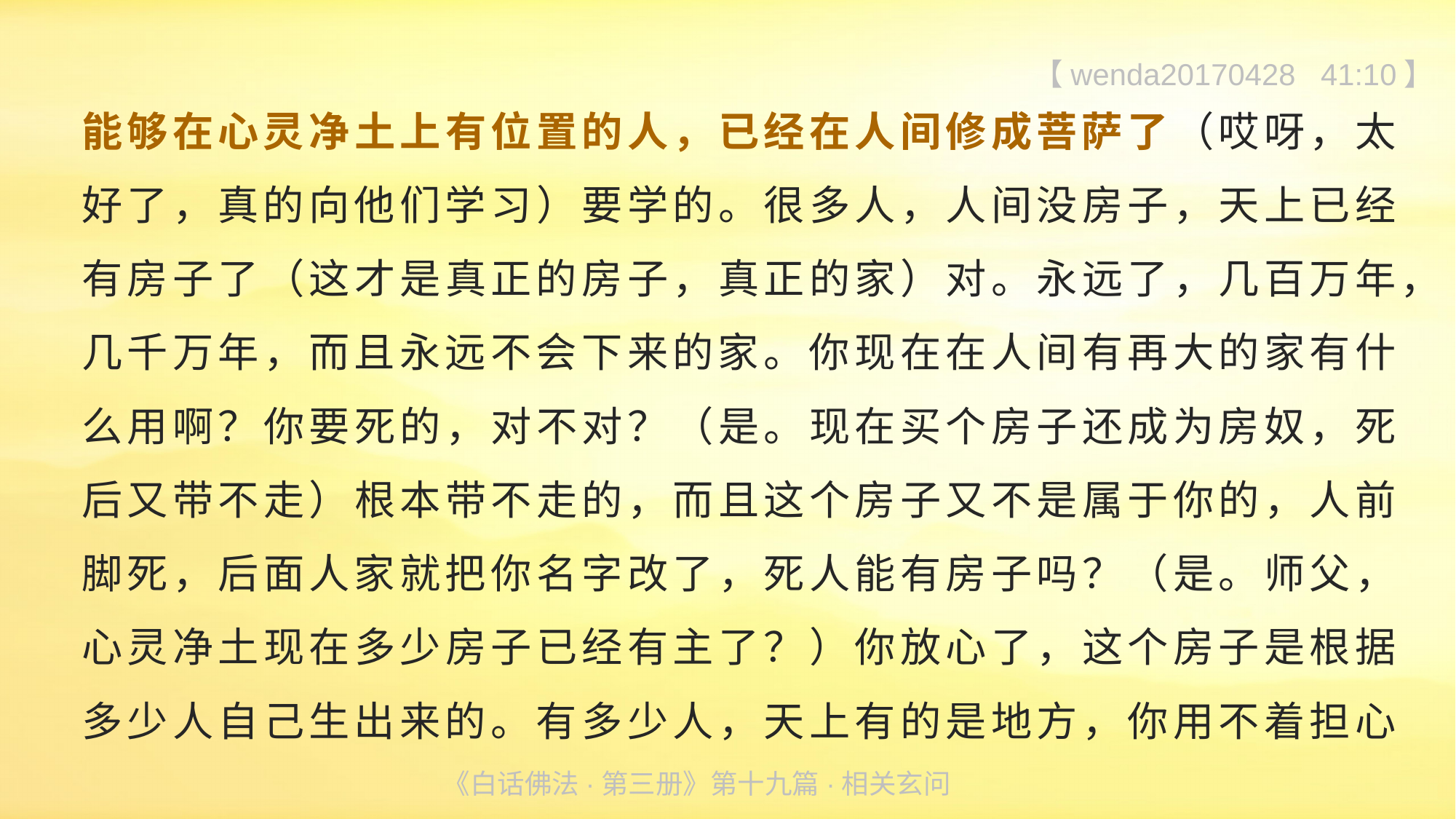

【wenda20170428   41:10】
能够在心灵净土上有位置的人，已经在人间修成菩萨了（哎呀，太好了，真的向他们学习）要学的。很多人，人间没房子，天上已经有房子了（这才是真正的房子，真正的家）对。永远了，几百万年，几千万年，而且永远不会下来的家。你现在在人间有再大的家有什么用啊？你要死的，对不对？（是。现在买个房子还成为房奴，死后又带不走）根本带不走的，而且这个房子又不是属于你的，人前脚死，后面人家就把你名字改了，死人能有房子吗？（是。师父，心灵净土现在多少房子已经有主了？）你放心了，这个房子是根据多少人自己生出来的。有多少人，天上有的是地方，你用不着担心
《白话佛法·第三册》第十九篇·相关玄问